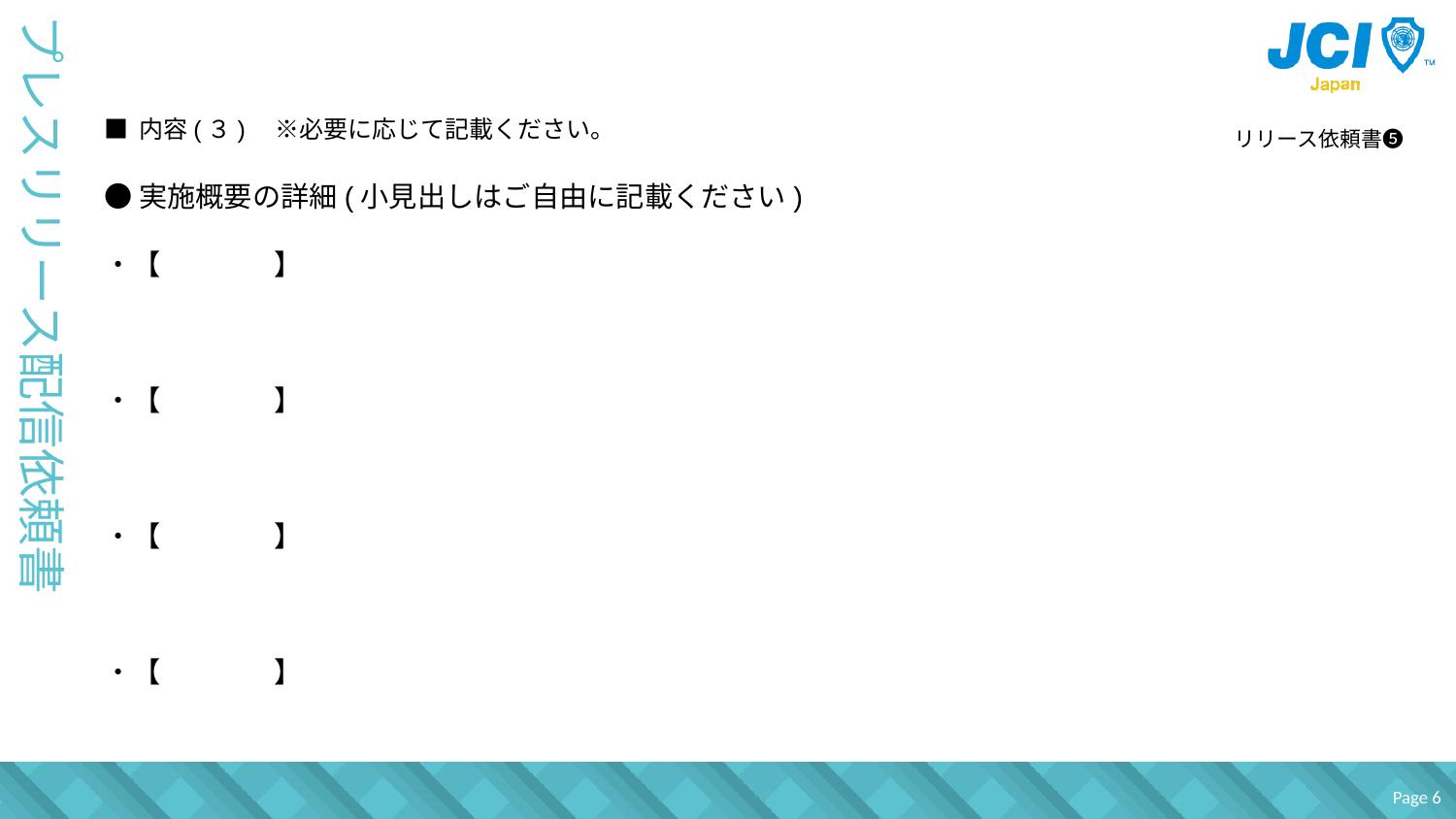

■ 内容(３)　※必要に応じて記載ください。
リリース依頼書❺
●実施概要の詳細(小見出しはご自由に記載ください)

・【　　　　】

・【　　　　】

・【　　　　】

・【　　　　】

# プレスリリース配信依頼書
Page 6